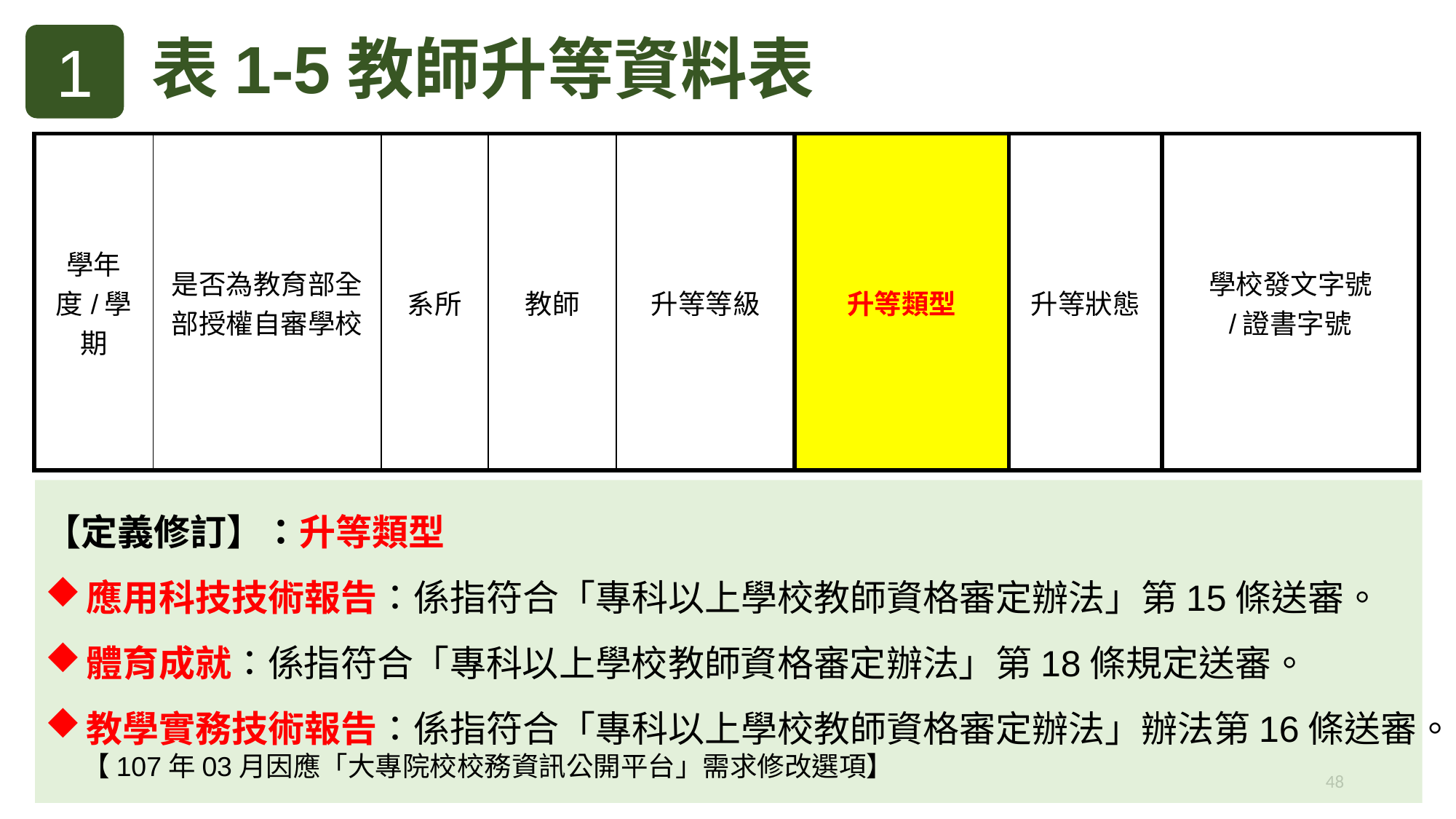

1

表1-5教師升等資料表
| 學年度/學期 | 是否為教育部全部授權自審學校 | 系所 | 教師 | 升等等級 | 升等類型 | 升等狀態 | 學校發文字號 /證書字號 |
| --- | --- | --- | --- | --- | --- | --- | --- |

【定義修訂】：升等類型
應用科技技術報告：係指符合「專科以上學校教師資格審定辦法」第15條送審。
體育成就：係指符合「專科以上學校教師資格審定辦法」第18條規定送審。
教學實務技術報告：係指符合「專科以上學校教師資格審定辦法」辦法第16條送審。
     【107年03月因應「大專院校校務資訊公開平台」需求修改選項】
48